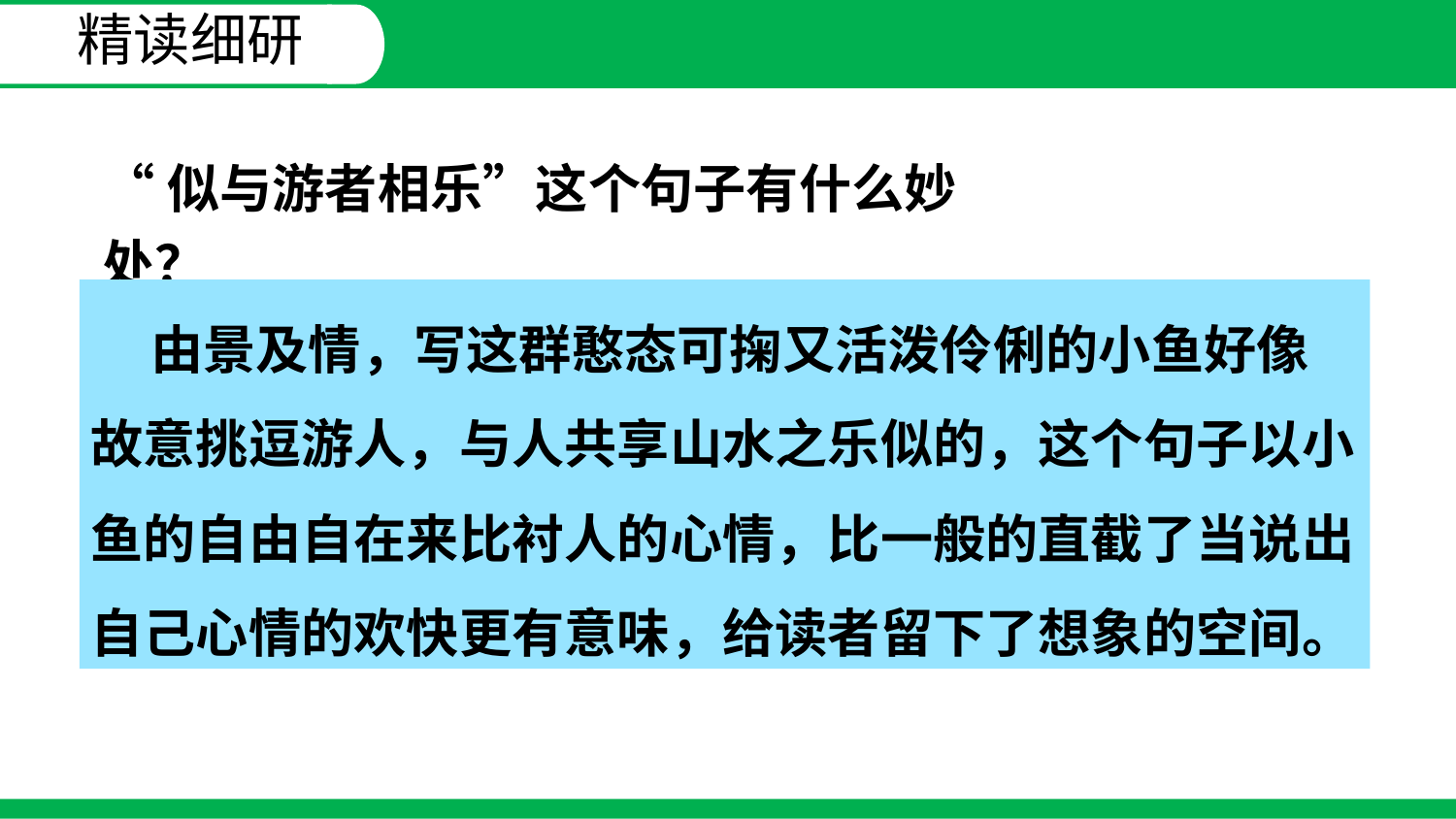

精读细研
“似与游者相乐”这个句子有什么妙处？
    由景及情，写这群憨态可掬又活泼伶俐的小鱼好像故意挑逗游人，与人共享山水之乐似的，这个句子以小鱼的自由自在来比衬人的心情，比一般的直截了当说出自己心情的欢快更有意味，给读者留下了想象的空间。